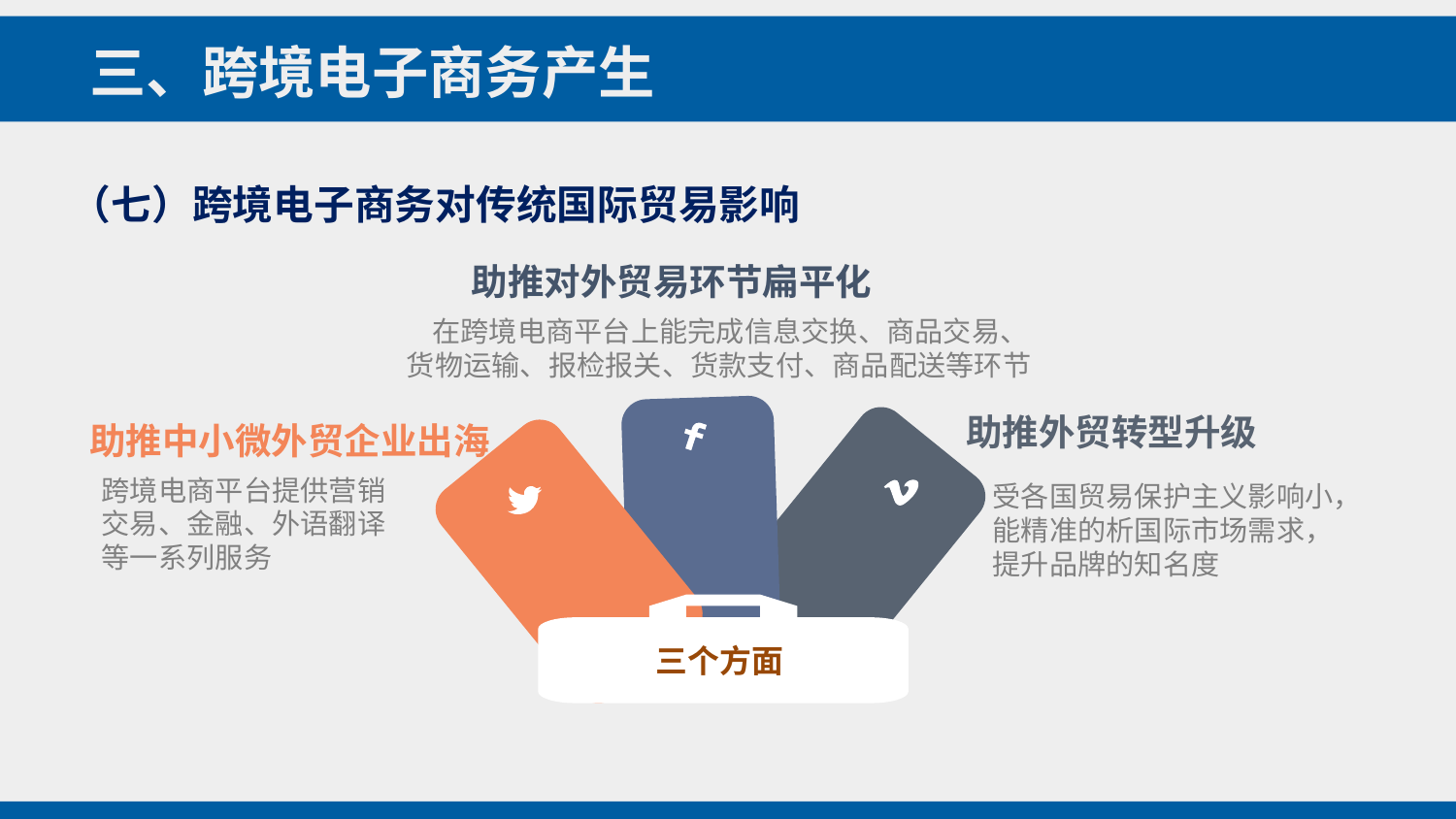

三、跨境电子商务产生
（七）跨境电子商务对传统国际贸易影响
助推对外贸易环节扁平化
   在跨境电商平台上能完成信息交换、商品交易、
货物运输、报检报关、货款支付、商品配送等环节

助推外贸转型升级
助推中小微外贸企业出海

受各国贸易保护主义影响小，能精准的析国际市场需求，提升品牌的知名度
跨境电商平台提供营销
交易、金融、外语翻译
等一系列服务

三个方面